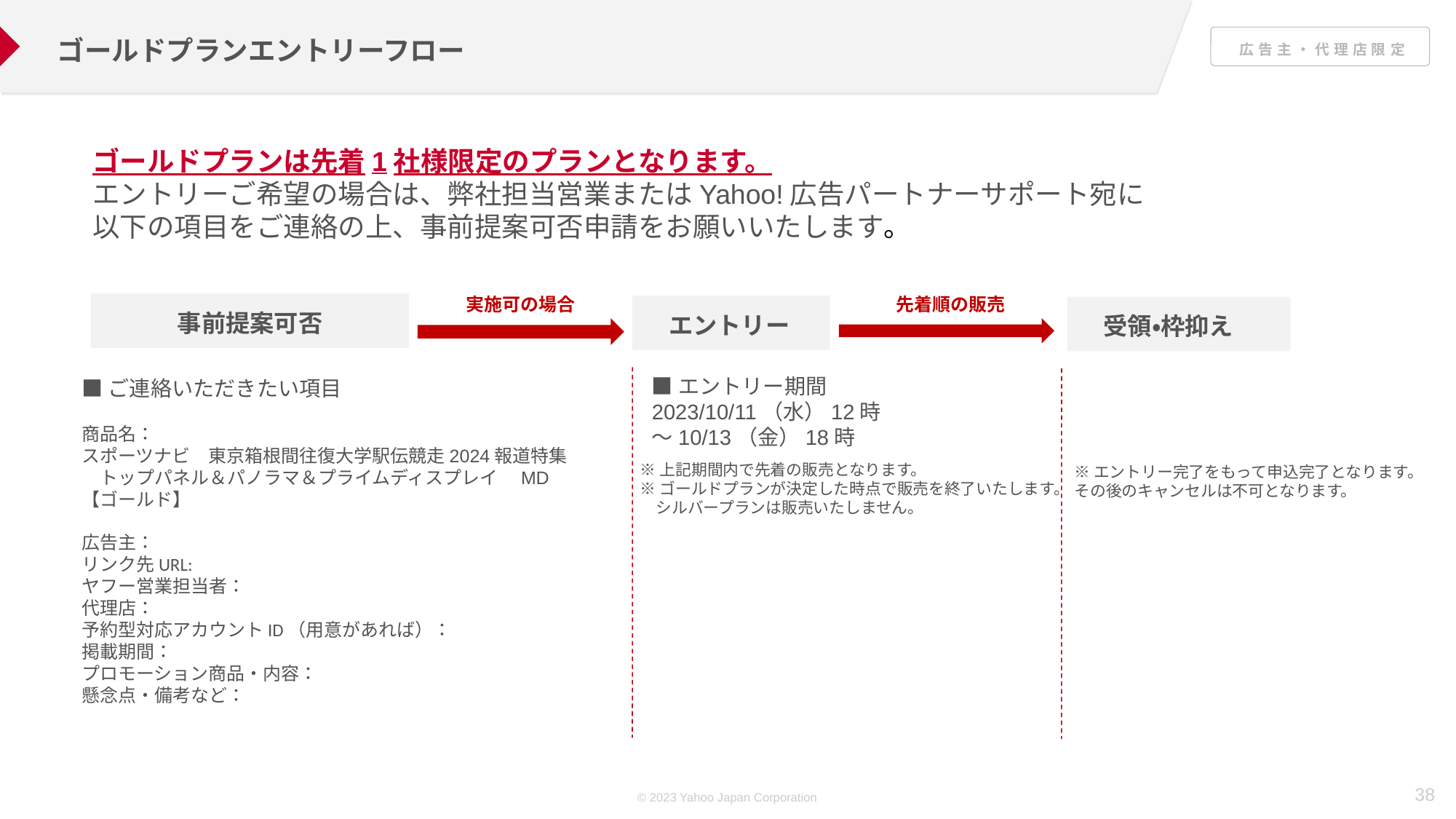

ゴールドプランエントリーフロー
ゴールドプランは先着1社様限定のプランとなります。
エントリーご希望の場合は、弊社担当営業またはYahoo!広告パートナーサポート宛に
以下の項目をご連絡の上、事前提案可否申請をお願いいたします。
先着順の販売
実施可の場合

事前提案可否
エントリー
受領・枠抑え

■エントリー期間
2023/10/11（水）12時
～10/13（金）18時
■ご連絡いただきたい項目

商品名：
スポーツナビ　東京箱根間往復大学駅伝競走2024報道特集　トップパネル＆パノラマ＆プライムディスプレイ　MD【ゴールド】

広告主：
リンク先URL:
ヤフー営業担当者：
代理店：
予約型対応アカウントID（用意があれば）：
掲載期間：
プロモーション商品・内容：
懸念点・備考など：
※上記期間内で先着の販売となります。
※ゴールドプランが決定した時点で販売を終了いたします。
　シルバープランは販売いたしません。

※エントリー完了をもって申込完了となります。
その後のキャンセルは不可となります。